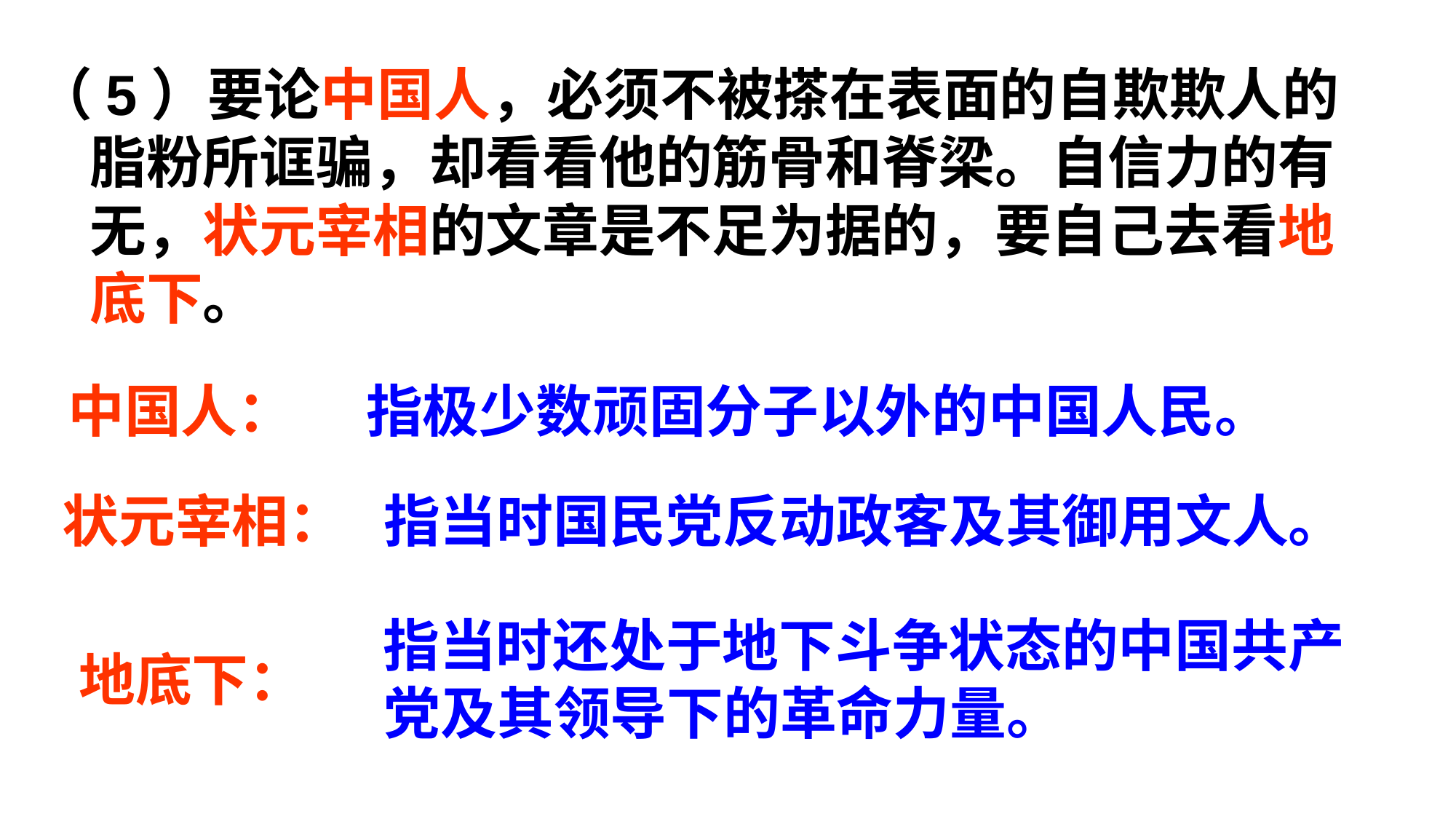

（5）要论中国人，必须不被搽在表面的自欺欺人的脂粉所诓骗，却看看他的筋骨和脊梁。自信力的有无，状元宰相的文章是不足为据的，要自己去看地底下。
中国人：
指极少数顽固分子以外的中国人民。
状元宰相：
指当时国民党反动政客及其御用文人。
指当时还处于地下斗争状态的中国共产党及其领导下的革命力量。
地底下：